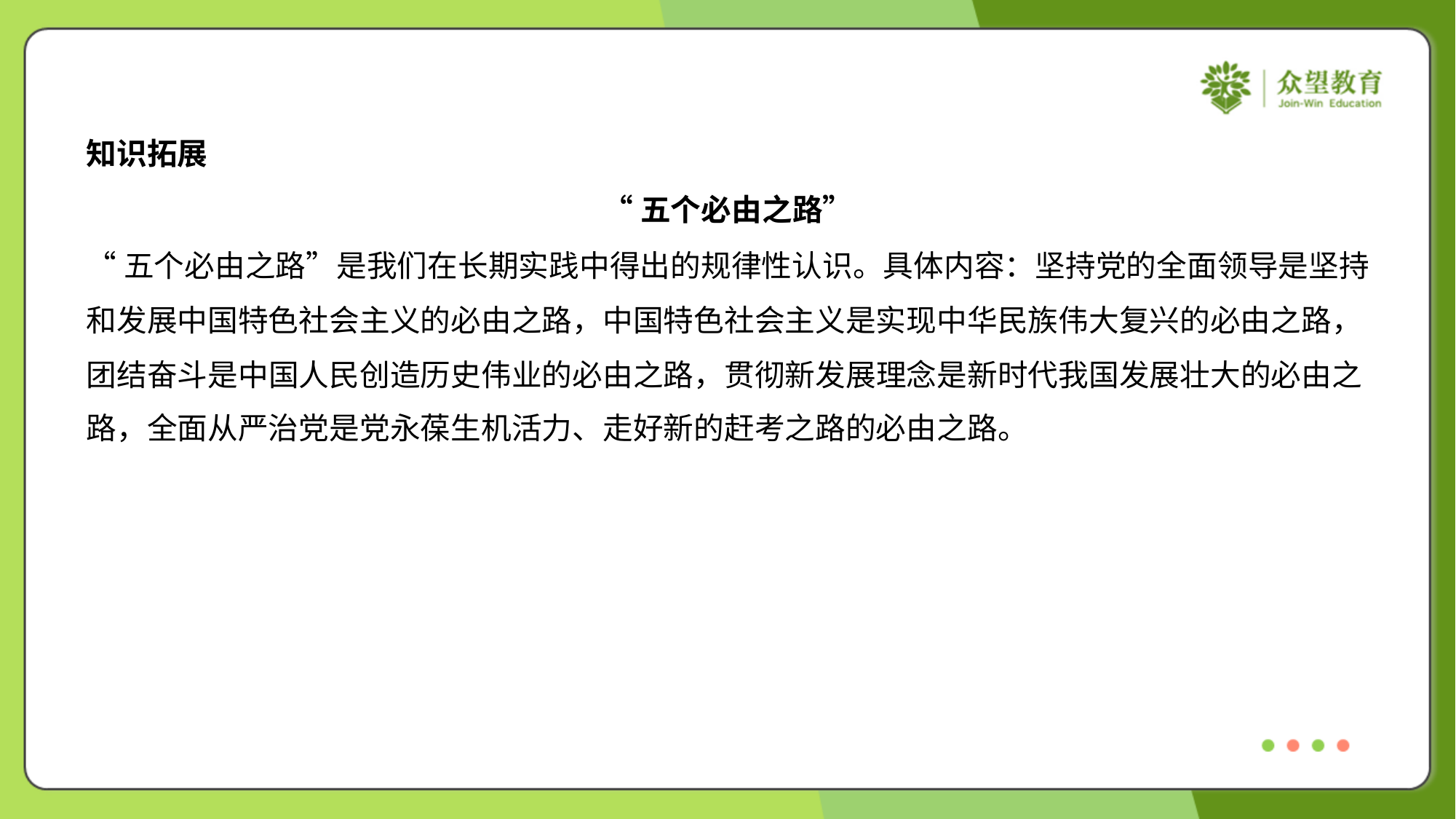

知识拓展
“五个必由之路”
“五个必由之路”是我们在长期实践中得出的规律性认识。具体内容：坚持党的全面领导是坚持
和发展中国特色社会主义的必由之路，中国特色社会主义是实现中华民族伟大复兴的必由之路，
团结奋斗是中国人民创造历史伟业的必由之路，贯彻新发展理念是新时代我国发展壮大的必由之
路，全面从严治党是党永葆生机活力、走好新的赶考之路的必由之路。